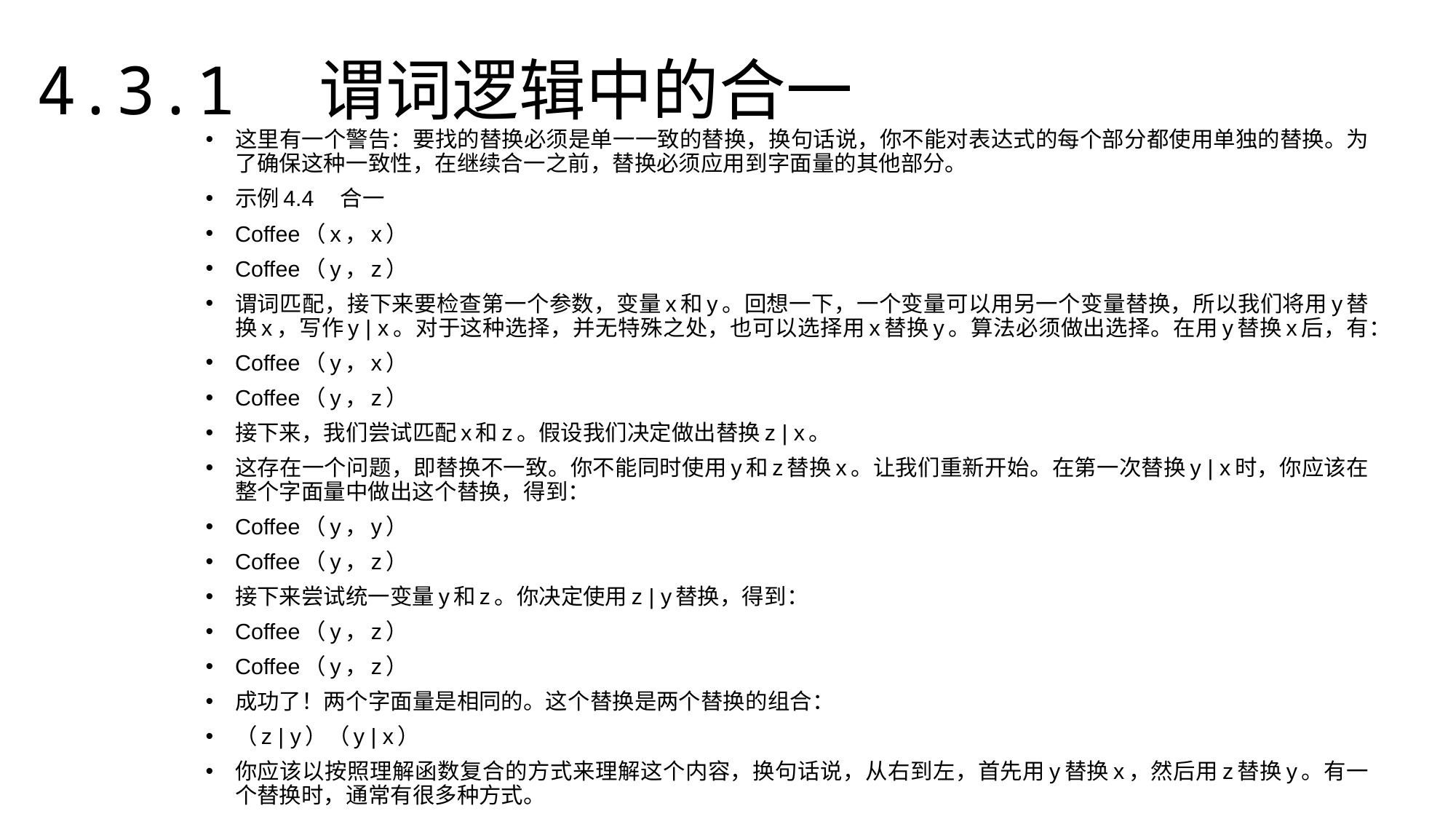

4.3.1　谓词逻辑中的合一
这里有一个警告：要找的替换必须是单一一致的替换，换句话说，你不能对表达式的每个部分都使用单独的替换。为了确保这种一致性，在继续合一之前，替换必须应用到字面量的其他部分。
示例4.4　合一
Coffee（x，x）
Coffee（y，z）
谓词匹配，接下来要检查第一个参数，变量x和y。回想一下，一个变量可以用另一个变量替换，所以我们将用y替换x，写作y | x。对于这种选择，并无特殊之处，也可以选择用x替换y。算法必须做出选择。在用y替换x后，有：
Coffee（y，x）
Coffee（y，z）
接下来，我们尝试匹配x和z。假设我们决定做出替换z | x。
这存在一个问题，即替换不一致。你不能同时使用y和z替换x。让我们重新开始。在第一次替换y | x时，你应该在整个字面量中做出这个替换，得到：
Coffee（y，y）
Coffee（y，z）
接下来尝试统一变量y和z。你决定使用z | y替换，得到：
Coffee（y，z）
Coffee（y，z）
成功了！两个字面量是相同的。这个替换是两个替换的组合：
（z | y）（y | x）
你应该以按照理解函数复合的方式来理解这个内容，换句话说，从右到左，首先用y替换x，然后用z替换y。有一个替换时，通常有很多种方式。